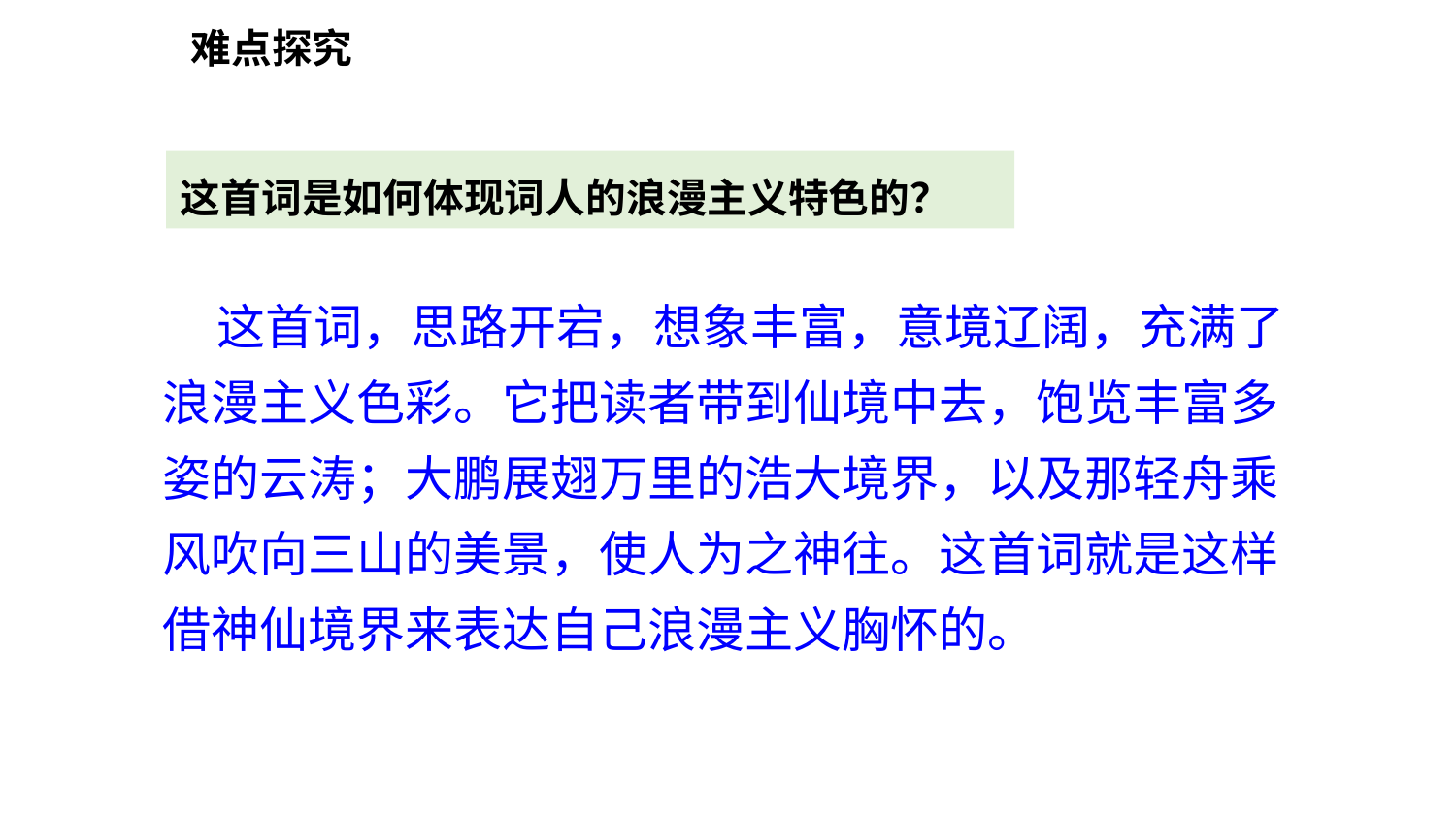

难点探究
这首词是如何体现词人的浪漫主义特色的？
     这首词，思路开宕，想象丰富，意境辽阔，充满了浪漫主义色彩。它把读者带到仙境中去，饱览丰富多姿的云涛；大鹏展翅万里的浩大境界，以及那轻舟乘风吹向三山的美景，使人为之神往。这首词就是这样借神仙境界来表达自己浪漫主义胸怀的。